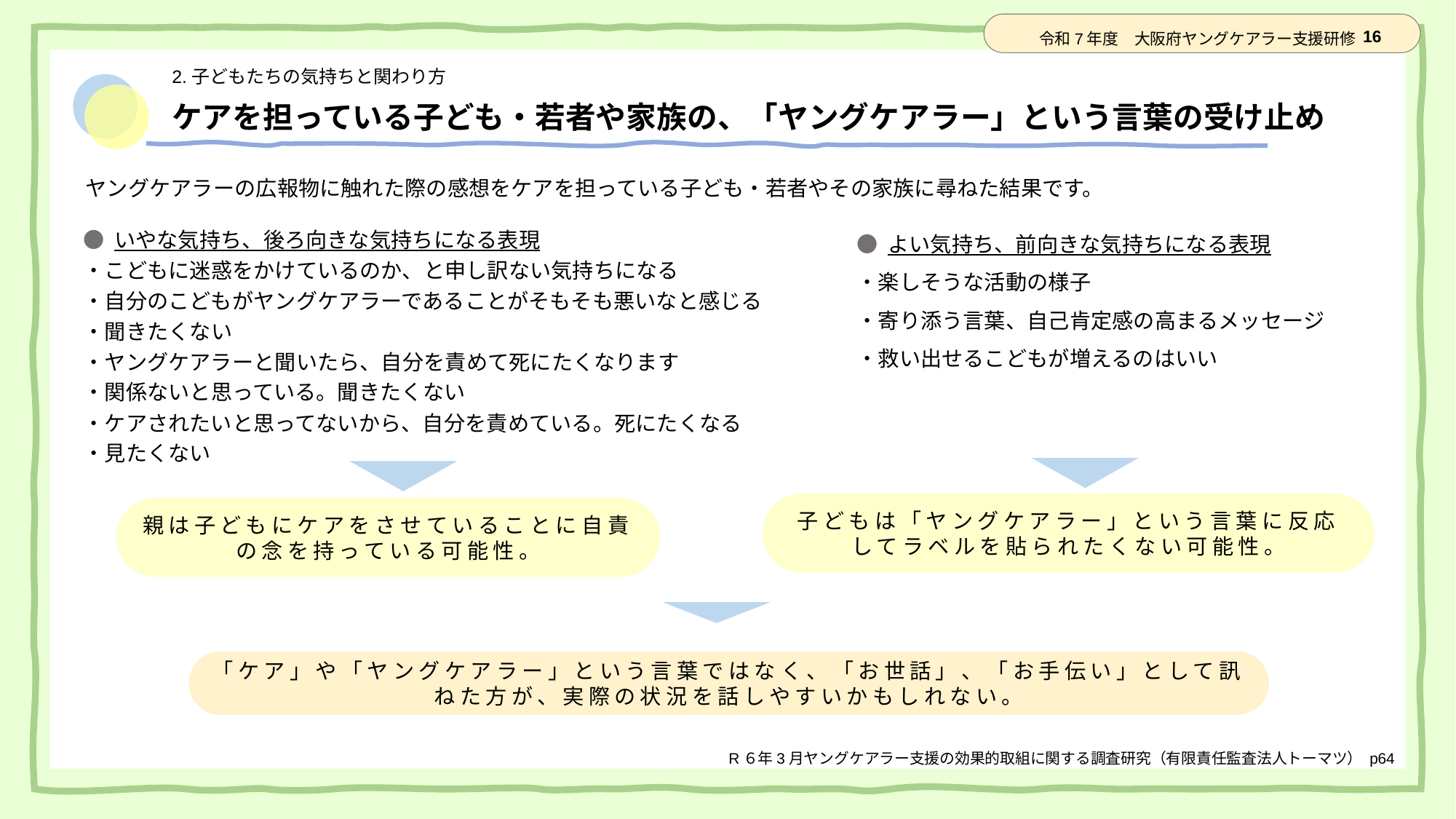

# ケアを担っている子ども・若者や家族の、「ヤングケアラー」という言葉の受け止め
ヤングケアラーの広報物に触れた際の感想をケアを担っている子ども・若者やその家族に尋ねた結果です。
● よい気持ち、前向きな気持ちになる表現
・楽しそうな活動の様子
・寄り添う言葉、自己肯定感の高まるメッセージ
・救い出せるこどもが増えるのはいい
● いやな気持ち、後ろ向きな気持ちになる表現
・こどもに迷惑をかけているのか、と申し訳ない気持ちになる
・自分のこどもがヤングケアラーであることがそもそも悪いなと感じる
・聞きたくない
・ヤングケアラーと聞いたら、自分を責めて死にたくなります
・関係ないと思っている。聞きたくない
・ケアされたいと思ってないから、自分を責めている。死にたくなる
・見たくない

子どもは「ヤングケアラー」という言葉に反応してラベルを貼られたくない可能性。
親は子どもにケアをさせていることに自責の念を持っている可能性。

「ケア」や「ヤングケアラー」という言葉ではなく、「お世話」、「お手伝い」として訊ねた方が、実際の状況を話しやすいかもしれない。
R６年3月ヤングケアラー支援の効果的取組に関する調査研究（有限責任監査法人トーマツ） p64